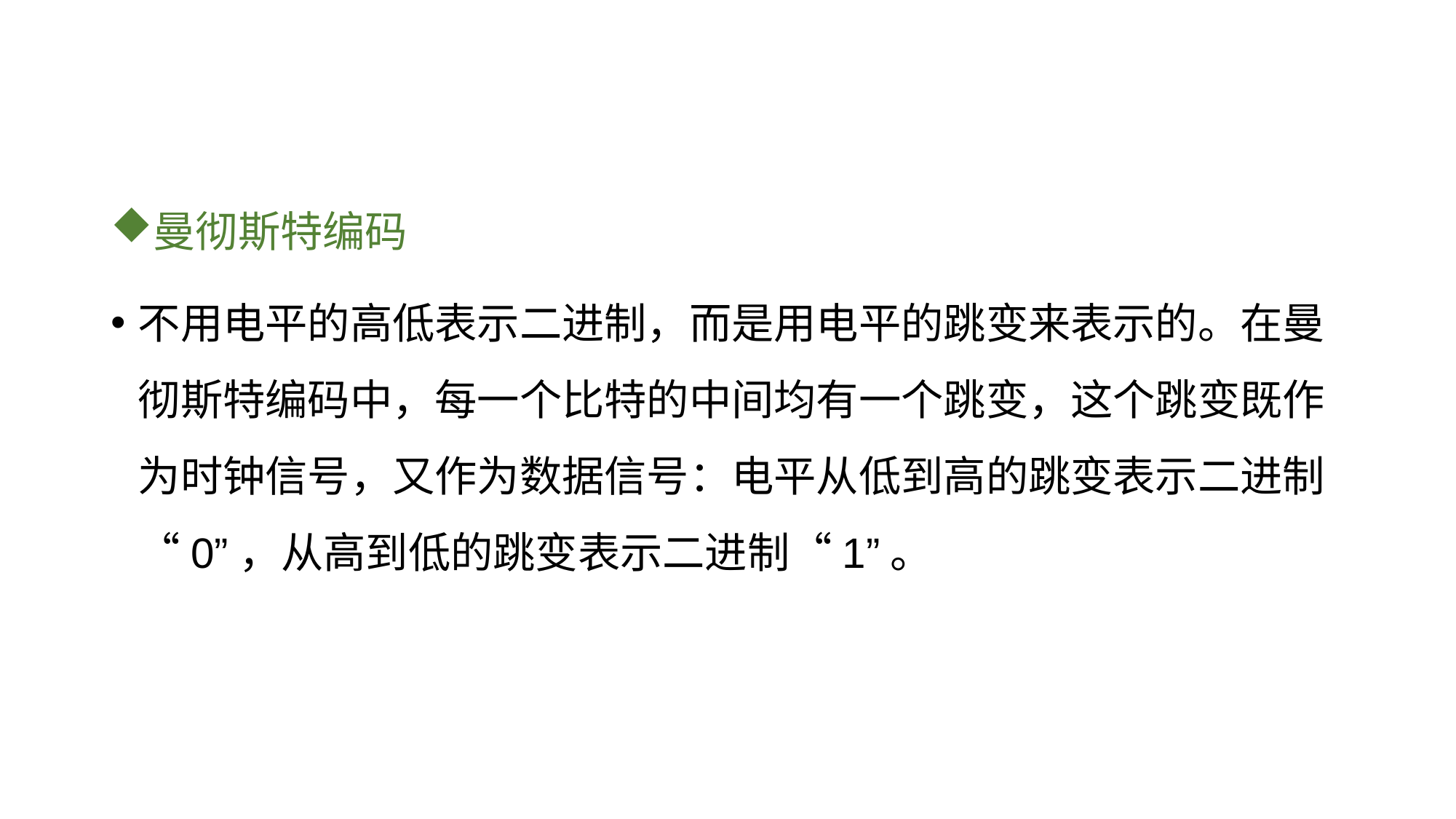

曼彻斯特编码
不用电平的高低表示二进制，而是用电平的跳变来表示的。在曼彻斯特编码中，每一个比特的中间均有一个跳变，这个跳变既作为时钟信号，又作为数据信号：电平从低到高的跳变表示二进制“0”，从高到低的跳变表示二进制“1”。